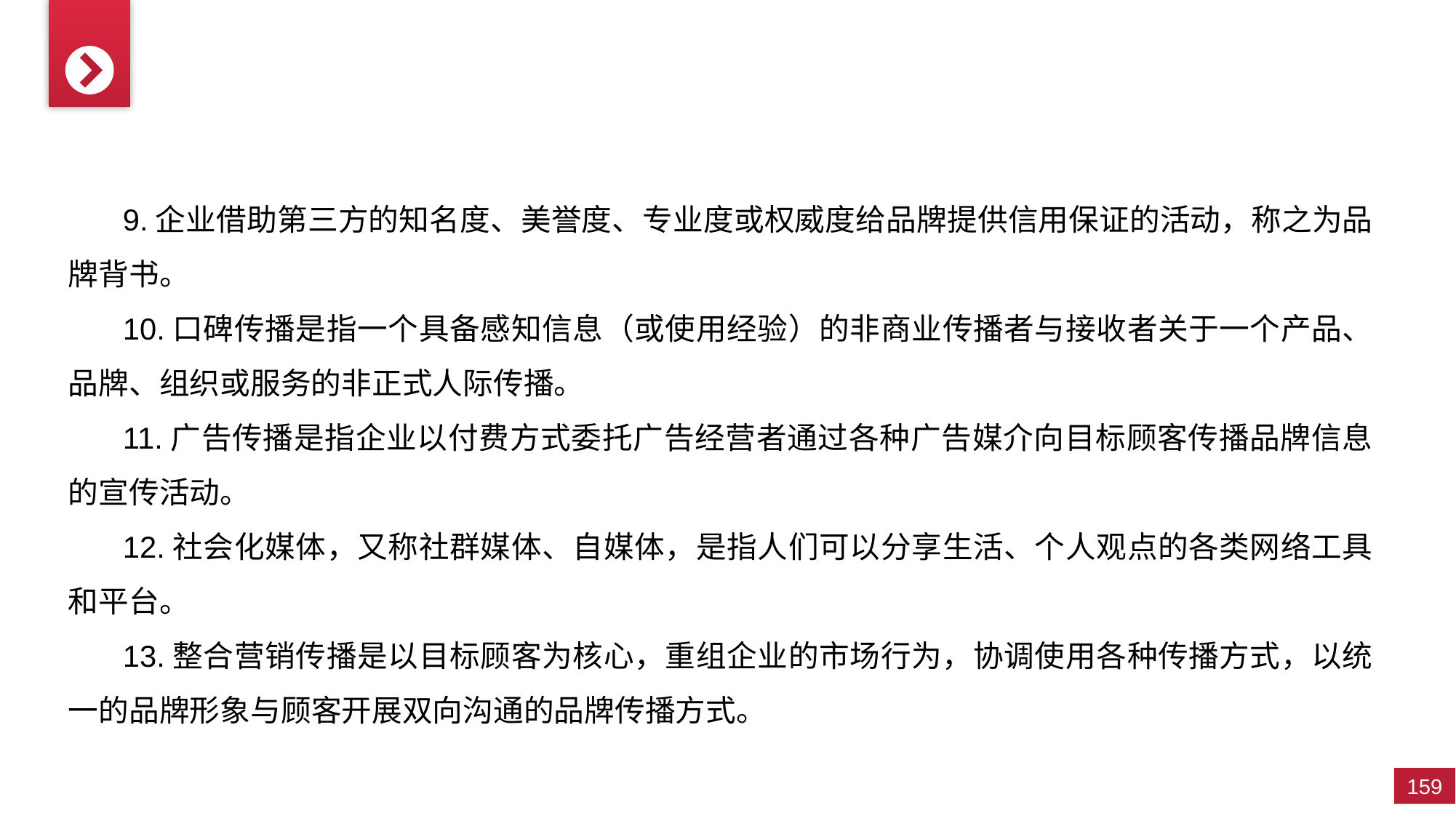

9.企业借助第三方的知名度、美誉度、专业度或权威度给品牌提供信用保证的活动，称之为品牌背书。
10.口碑传播是指一个具备感知信息（或使用经验）的非商业传播者与接收者关于一个产品、品牌、组织或服务的非正式人际传播。
11.广告传播是指企业以付费方式委托广告经营者通过各种广告媒介向目标顾客传播品牌信息的宣传活动。
12.社会化媒体，又称社群媒体、自媒体，是指人们可以分享生活、个人观点的各类网络工具和平台。
13.整合营销传播是以目标顾客为核心，重组企业的市场行为，协调使用各种传播方式，以统一的品牌形象与顾客开展双向沟通的品牌传播方式。